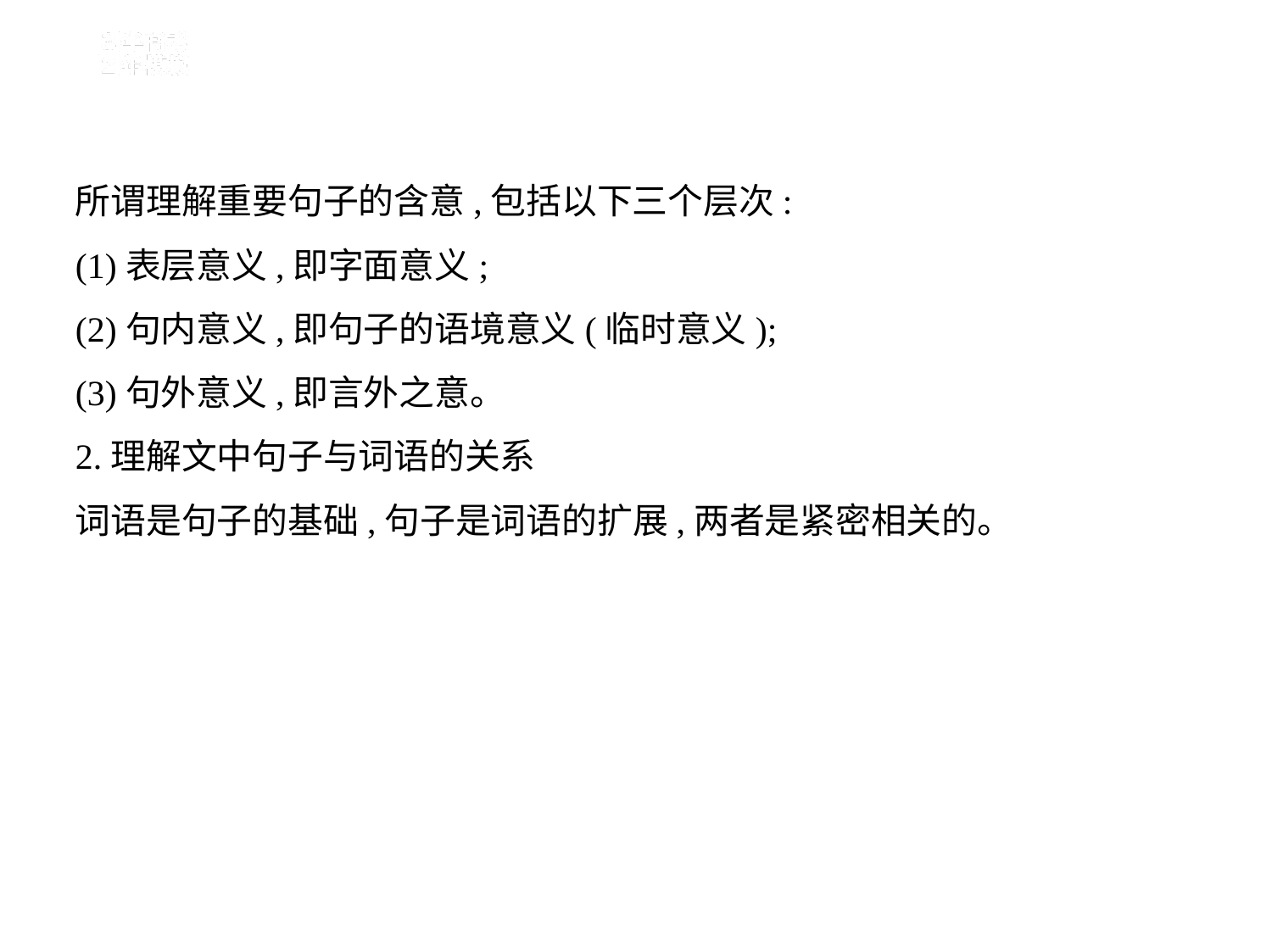

所谓理解重要句子的含意,包括以下三个层次:
(1)表层意义,即字面意义;
(2)句内意义,即句子的语境意义(临时意义);
(3)句外意义,即言外之意。
2.理解文中句子与词语的关系
词语是句子的基础,句子是词语的扩展,两者是紧密相关的。